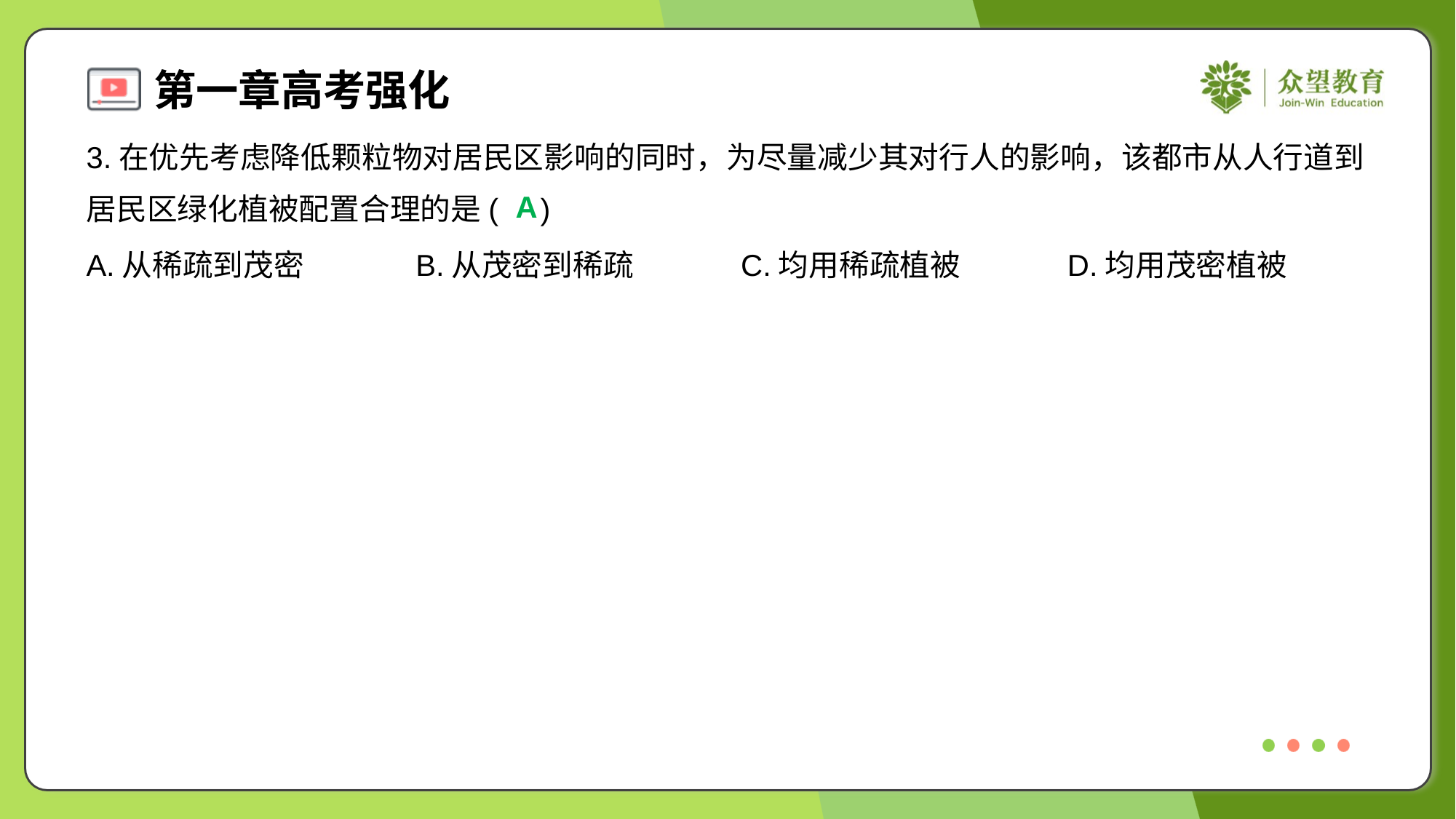

3.在优先考虑降低颗粒物对居民区影响的同时，为尽量减少其对行人的影响，该都市从人行道到
居民区绿化植被配置合理的是(     )
A
A.从稀疏到茂密	B.从茂密到稀疏	C.均用稀疏植被	D.均用茂密植被